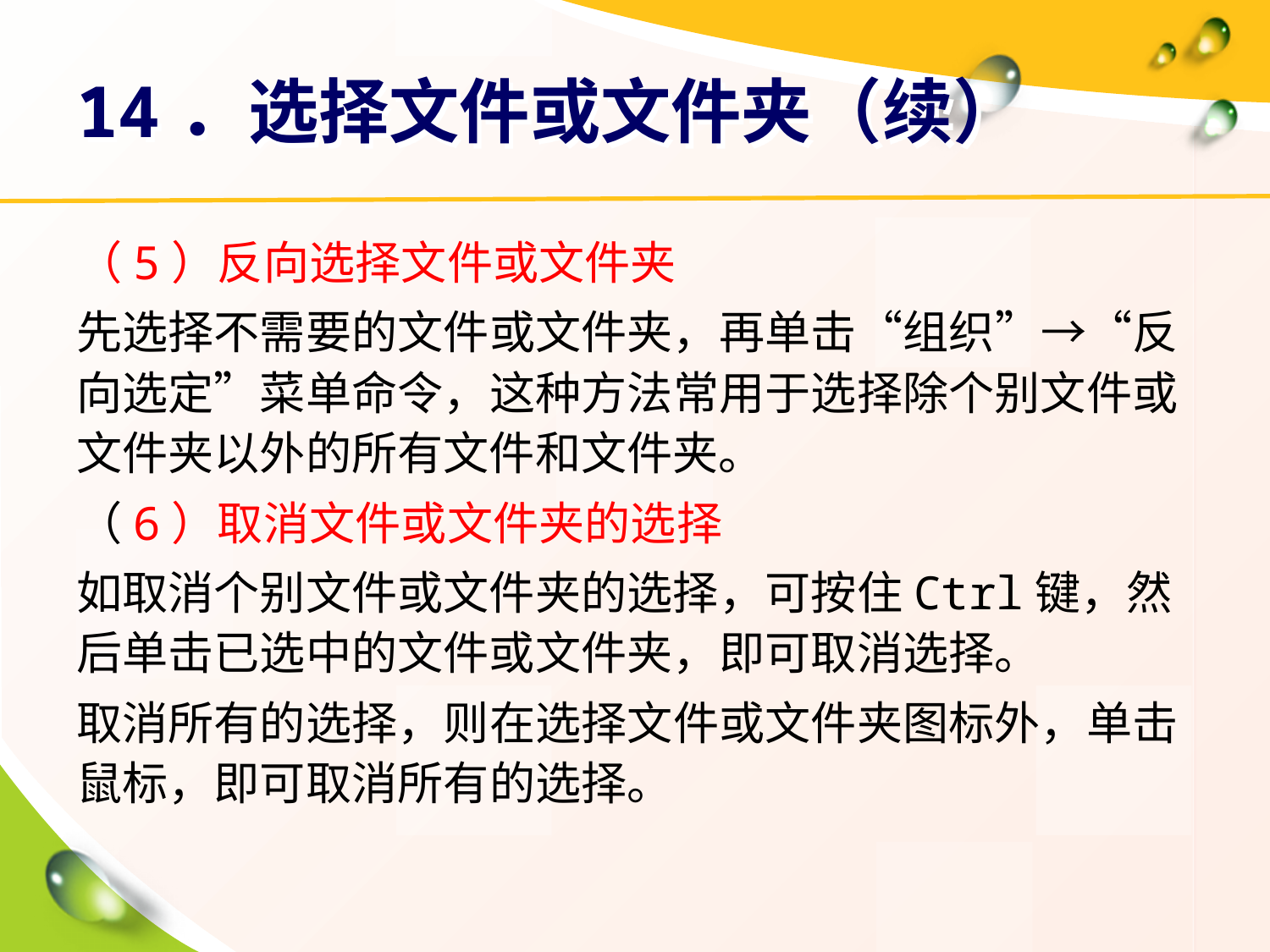

# 14．选择文件或文件夹（续）
（5）反向选择文件或文件夹
先选择不需要的文件或文件夹，再单击“组织”→“反向选定”菜单命令，这种方法常用于选择除个别文件或文件夹以外的所有文件和文件夹。
（6）取消文件或文件夹的选择
如取消个别文件或文件夹的选择，可按住Ctrl键，然后单击已选中的文件或文件夹，即可取消选择。
取消所有的选择，则在选择文件或文件夹图标外，单击鼠标，即可取消所有的选择。